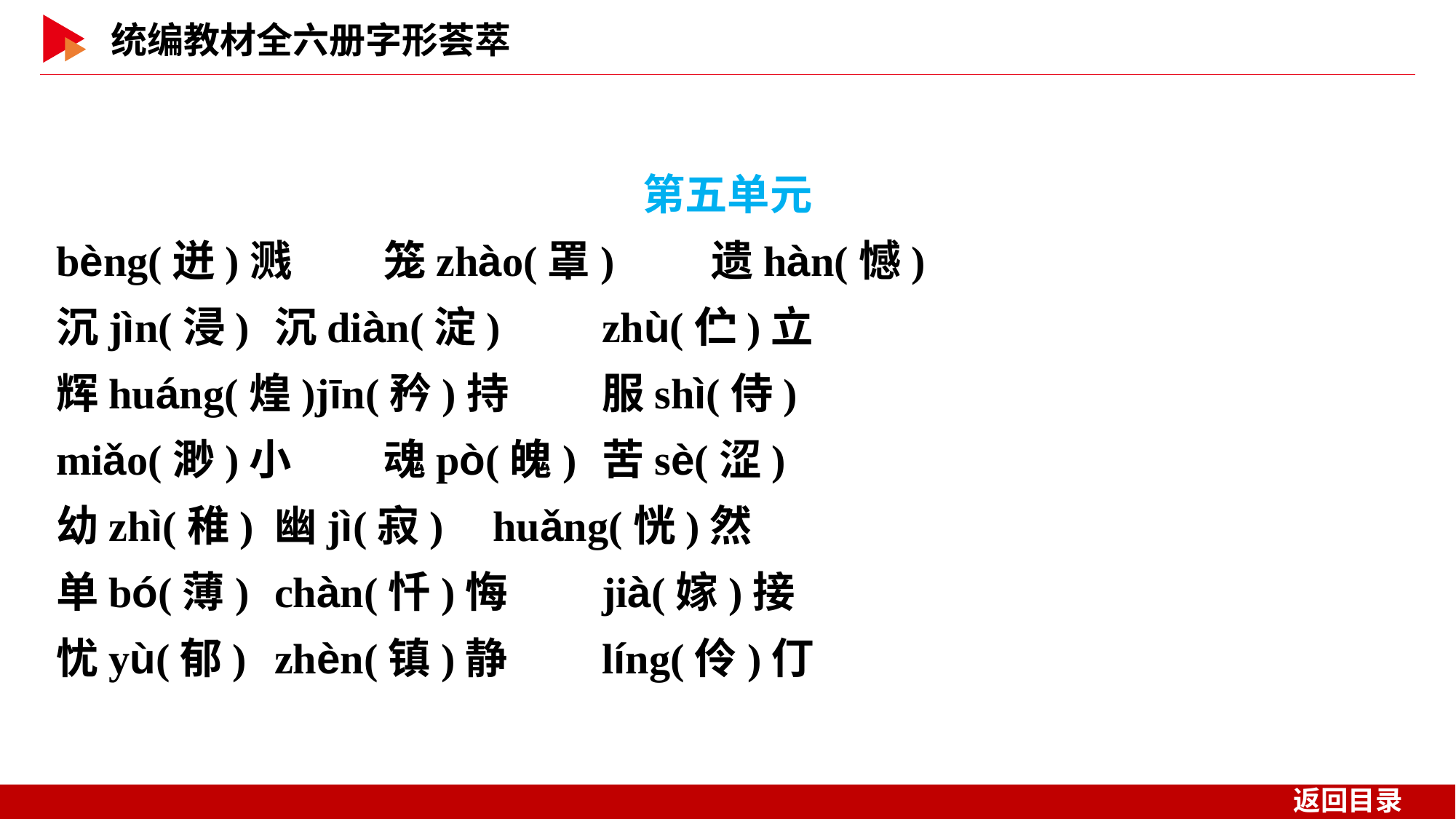

第五单元
bèng(迸)溅	笼zhào(罩)	遗hàn(憾)
沉jìn(浸)	沉diàn(淀)	zhù(伫)立
辉huáng(煌)jīn(矜)持	服shì(侍)
miǎo(渺)小	魂pò(魄)	苦sè(涩)
幼zhì(稚)	幽jì(寂)	huǎng(恍)然
单bó(薄)	chàn(忏)悔	jià(嫁)接
忧yù(郁)	zhèn(镇)静	líng(伶)仃